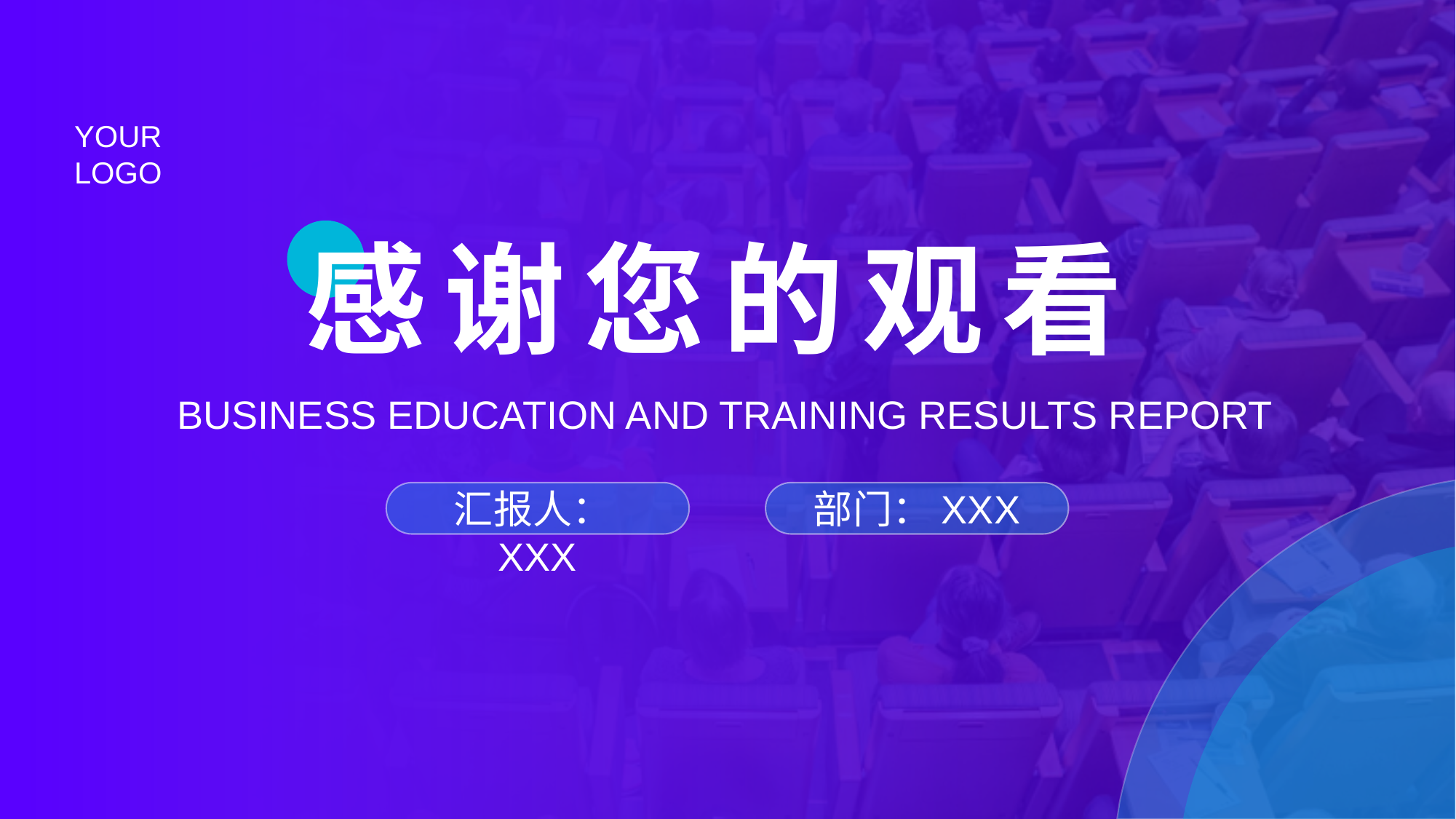

感谢您的观看
BUSINESS EDUCATION AND TRAINING RESULTS REPORT
汇报人：XXX
部门：XXX